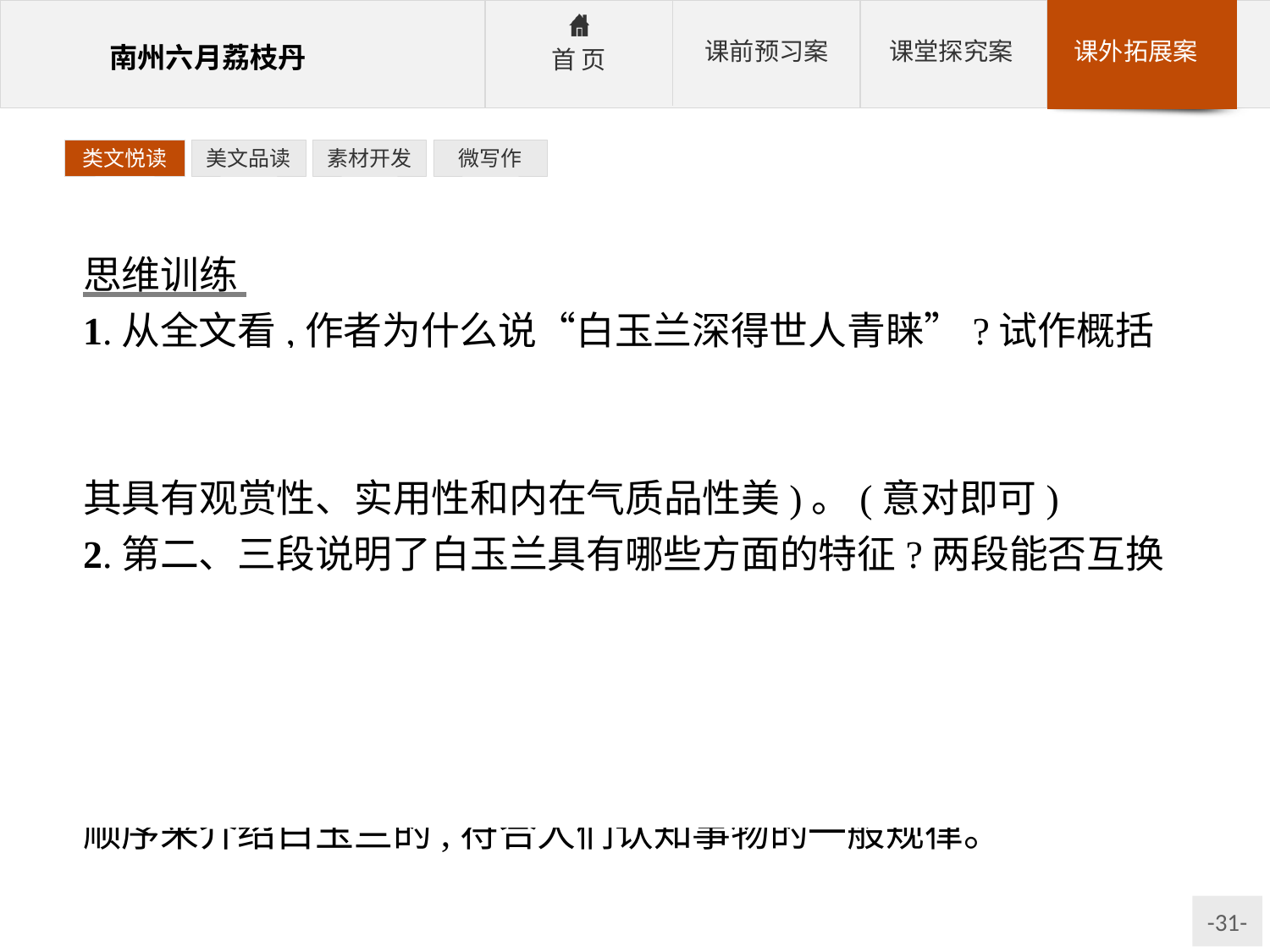

类文悦读
美文品读
素材开发
微写作
思维训练
1.从全文看,作者为什么说“白玉兰深得世人青睐”?试作概括说明。
参考答案:因其具有观赏价值、实用价值和文化审美价值(或因其具有观赏性、实用性和内在气质品性美)。(意对即可)
2.第二、三段说明了白玉兰具有哪些方面的特征?两段能否互换位置?为什么?
参考答案:树高、冠大、花繁,先花后叶,花期因地而异;栽种历史悠久,适种范围广。
不能互换,这两段是按照从具体到抽象、从原因到结果的逻辑顺序来介绍白玉兰的,符合人们认知事物的一般规律。